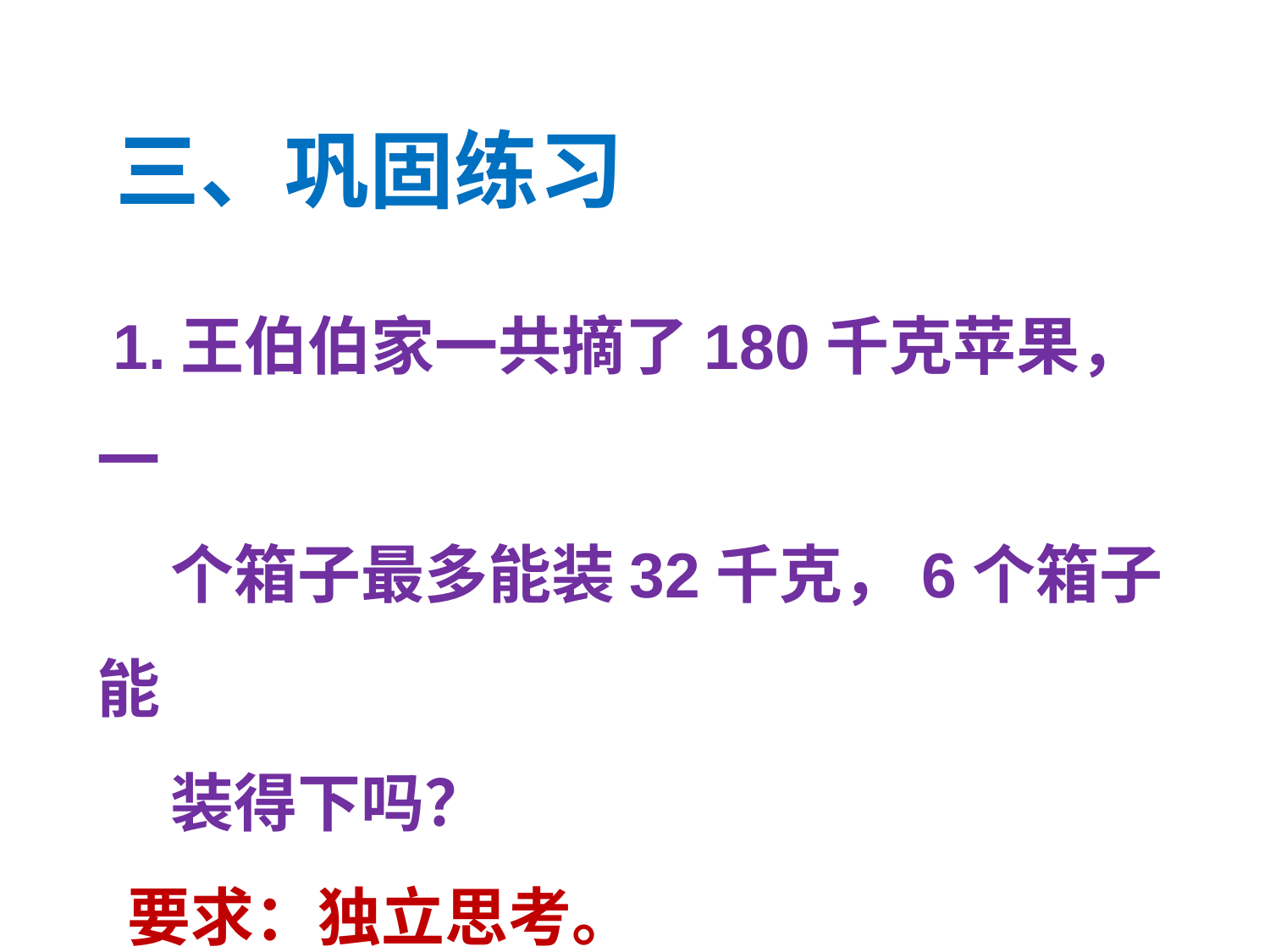

三、巩固练习
 1.王伯伯家一共摘了180千克苹果，一
    个箱子最多能装32千克，6个箱子能
    装得下吗？
 要求：独立思考。